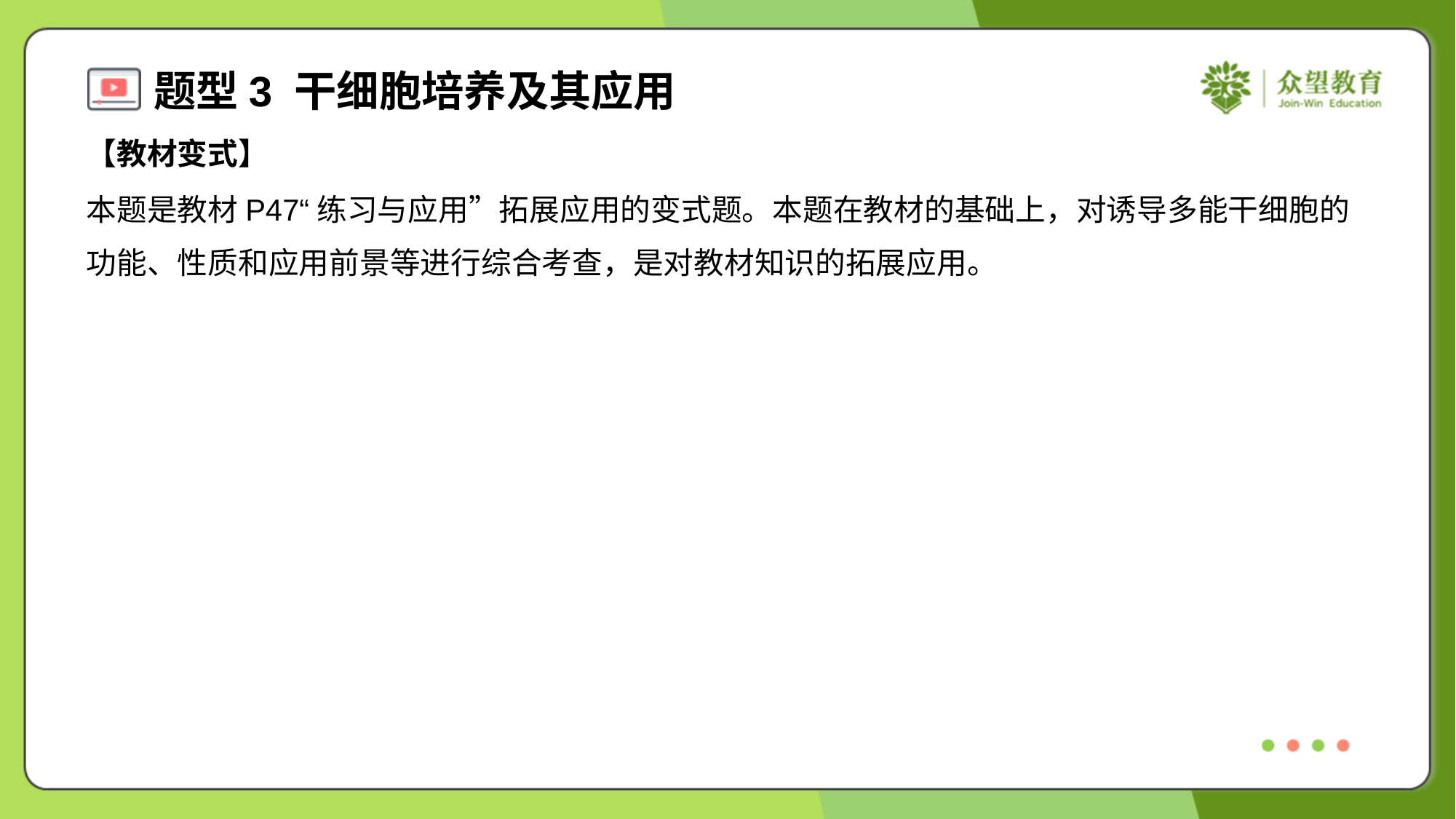

【教材变式】
本题是教材P47“练习与应用”拓展应用的变式题。本题在教材的基础上，对诱导多能干细胞的
功能、性质和应用前景等进行综合考查，是对教材知识的拓展应用。